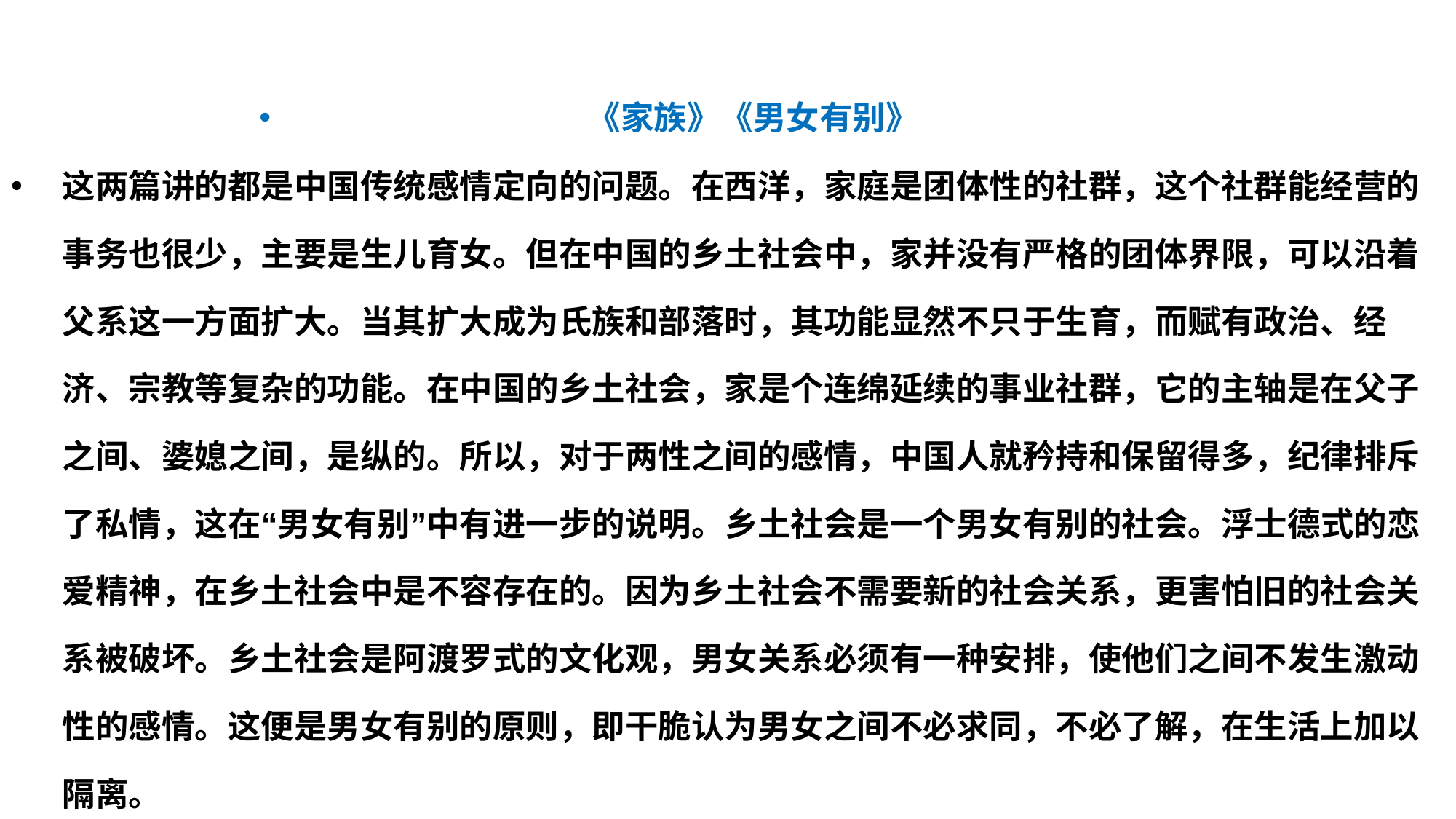

《家族》《男女有别》
这两篇讲的都是中国传统感情定向的问题。在西洋，家庭是团体性的社群，这个社群能经营的事务也很少，主要是生儿育女。但在中国的乡土社会中，家并没有严格的团体界限，可以沿着父系这一方面扩大。当其扩大成为氏族和部落时，其功能显然不只于生育，而赋有政治、经济、宗教等复杂的功能。在中国的乡土社会，家是个连绵延续的事业社群，它的主轴是在父子之间、婆媳之间，是纵的。所以，对于两性之间的感情，中国人就矜持和保留得多，纪律排斥了私情，这在“男女有别”中有进一步的说明。乡土社会是一个男女有别的社会。浮士德式的恋爱精神，在乡土社会中是不容存在的。因为乡土社会不需要新的社会关系，更害怕旧的社会关系被破坏。乡土社会是阿渡罗式的文化观，男女关系必须有一种安排，使他们之间不发生激动性的感情。这便是男女有别的原则，即干脆认为男女之间不必求同，不必了解，在生活上加以隔离。